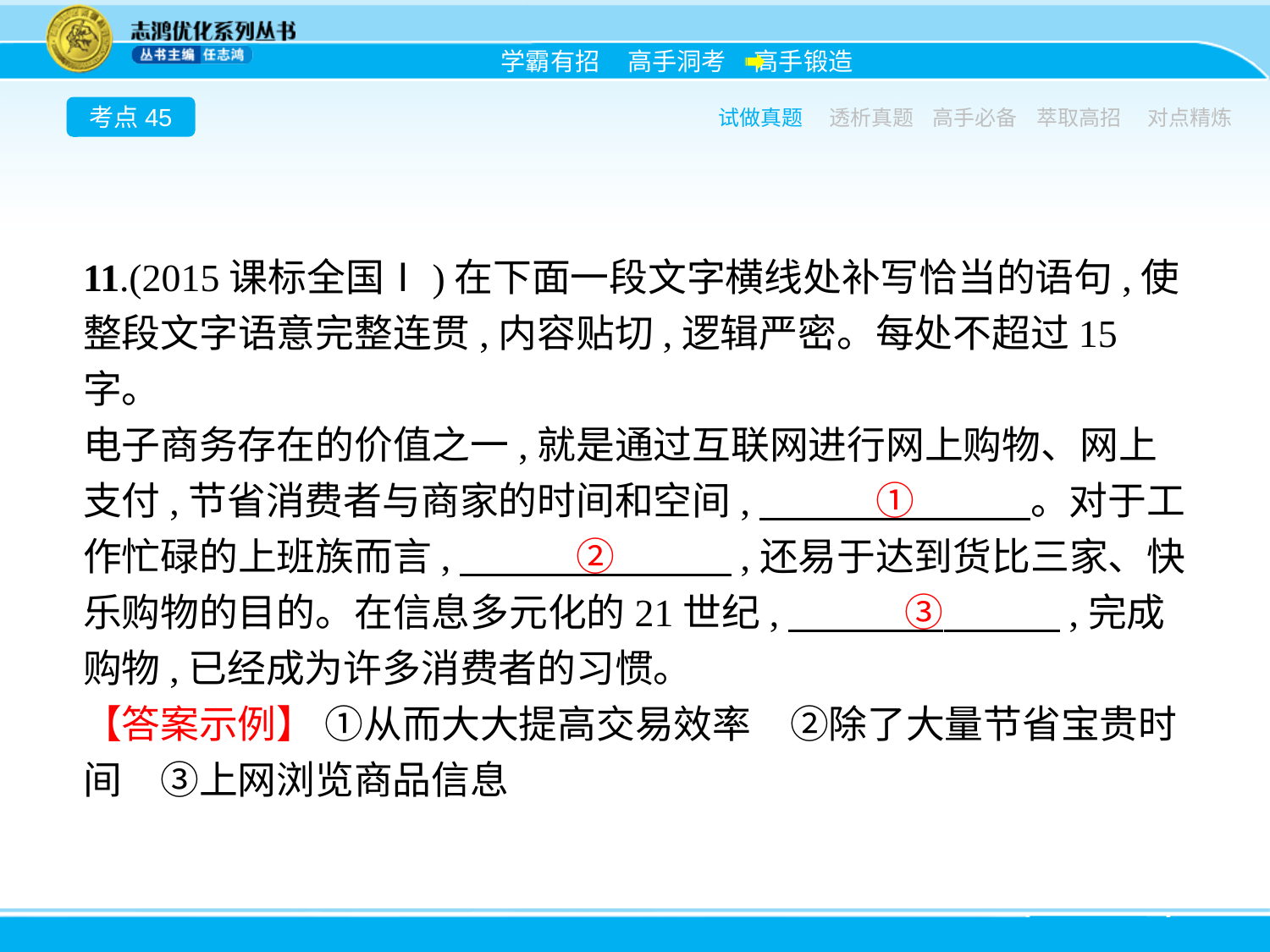

考点45
试做真题
透析真题
高手必备
萃取高招
对点精炼
11.(2015课标全国Ⅰ)在下面一段文字横线处补写恰当的语句,使整段文字语意完整连贯,内容贴切,逻辑严密。每处不超过15字。
电子商务存在的价值之一,就是通过互联网进行网上购物、网上支付,节省消费者与商家的时间和空间,　　　①　　　。对于工作忙碌的上班族而言,　　　②　　　,还易于达到货比三家、快乐购物的目的。在信息多元化的21世纪,　　　③　　　,完成购物,已经成为许多消费者的习惯。
【答案示例】 ①从而大大提高交易效率　②除了大量节省宝贵时间　③上网浏览商品信息